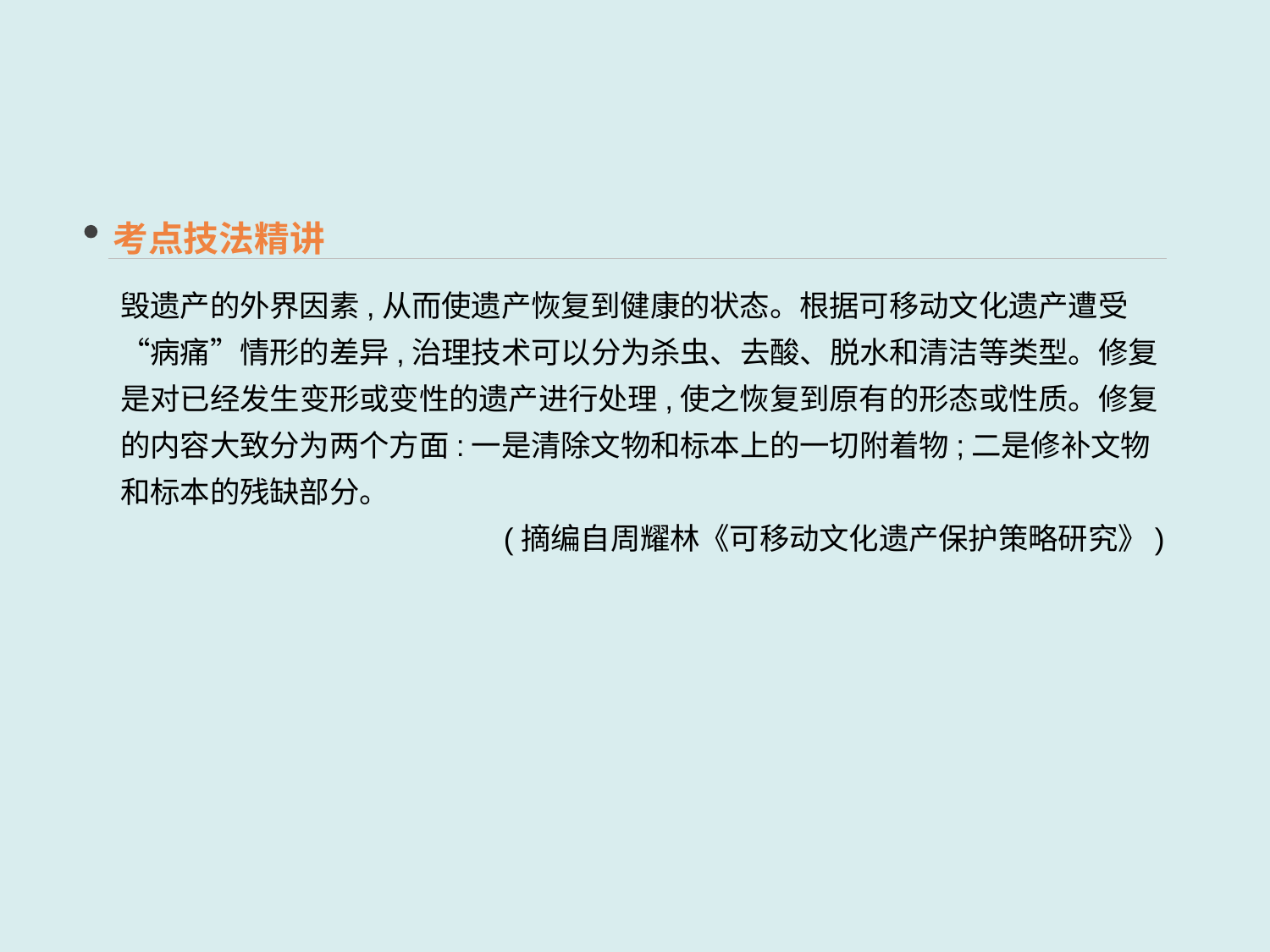

考点技法精讲

毁遗产的外界因素,从而使遗产恢复到健康的状态。根据可移动文化遗产遭受“病痛”情形的差异,治理技术可以分为杀虫、去酸、脱水和清洁等类型。修复是对已经发生变形或变性的遗产进行处理,使之恢复到原有的形态或性质。修复的内容大致分为两个方面:一是清除文物和标本上的一切附着物;二是修补文物和标本的残缺部分。
(摘编自周耀林《可移动文化遗产保护策略研究》)